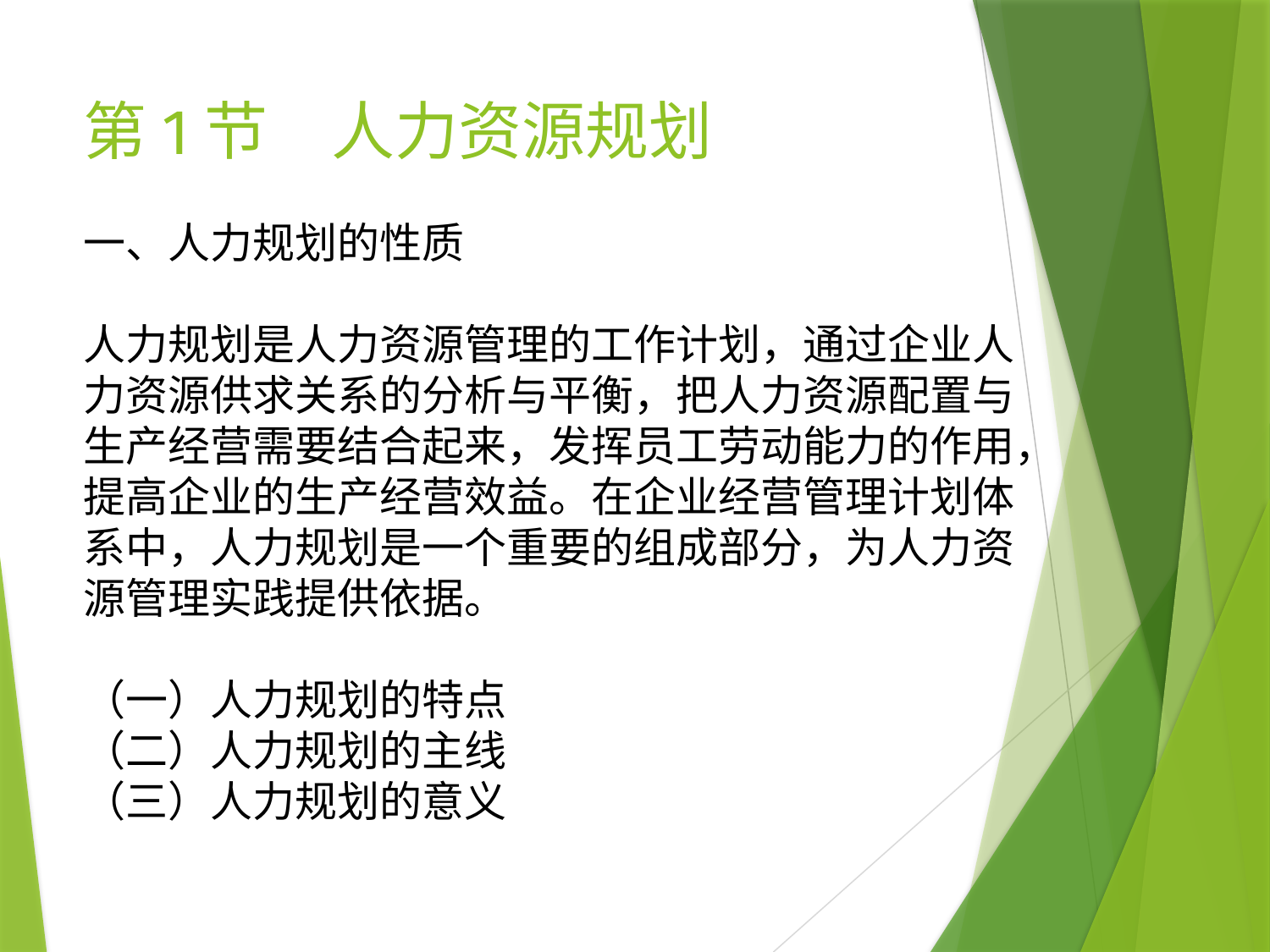

# 第1节　人力资源规划
一、人力规划的性质

人力规划是人力资源管理的工作计划，通过企业人力资源供求关系的分析与平衡，把人力资源配置与生产经营需要结合起来，发挥员工劳动能力的作用，提高企业的生产经营效益。在企业经营管理计划体系中，人力规划是一个重要的组成部分，为人力资源管理实践提供依据。

（一）人力规划的特点
（二）人力规划的主线
（三）人力规划的意义